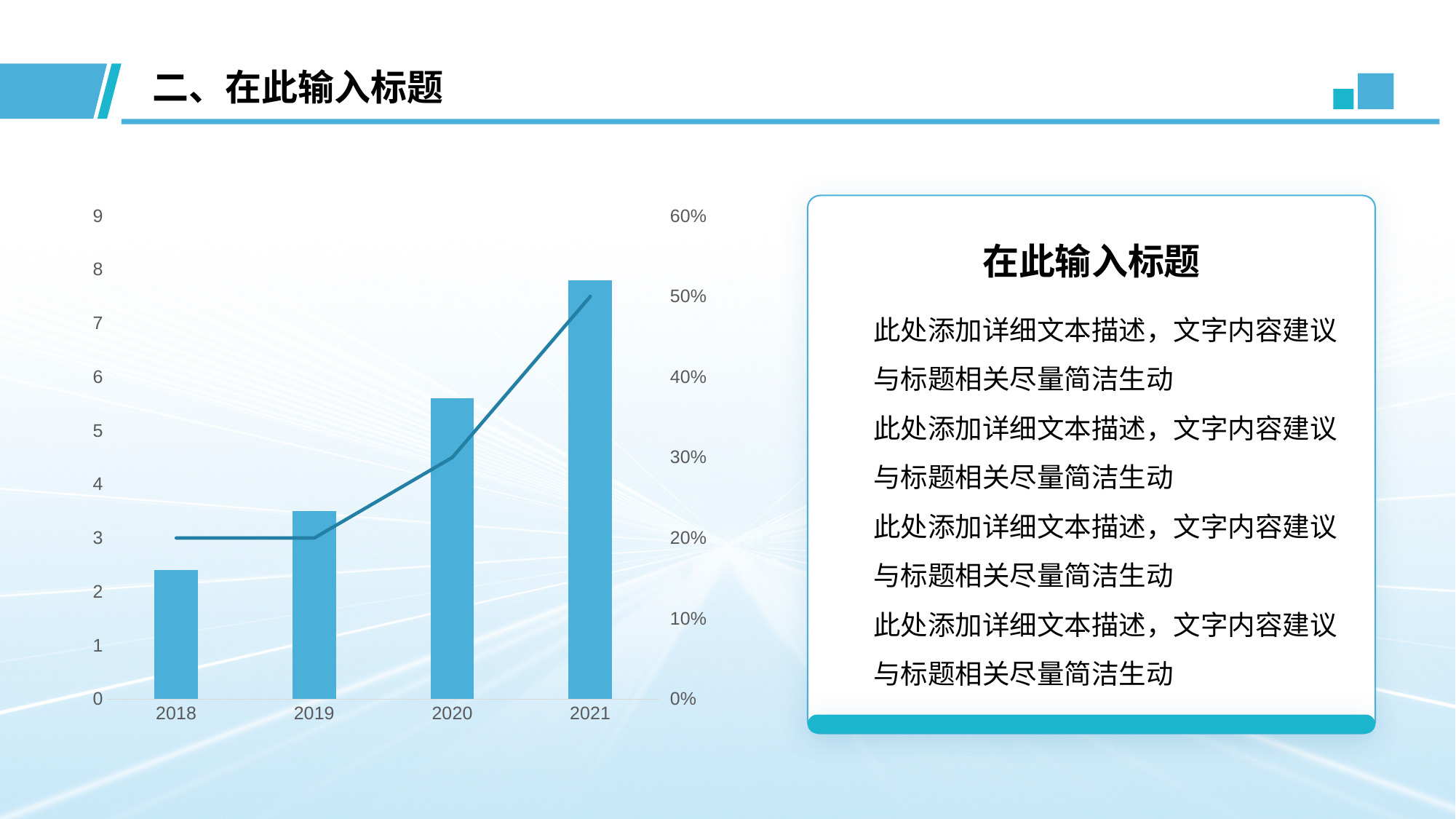

二、在此输入标题

### Chart

| Category | 销售 | 业绩 |
|---|---|---|
| 2018 | 2.4 | 0.2 |
| 2019 | 3.5 | 0.2 |
| 2020 | 5.6 | 0.3 |
| 2021 | 7.8 | 0.5 |
在此输入标题
此处添加详细文本描述，文字内容建议与标题相关尽量简洁生动
此处添加详细文本描述，文字内容建议与标题相关尽量简洁生动
此处添加详细文本描述，文字内容建议与标题相关尽量简洁生动
此处添加详细文本描述，文字内容建议与标题相关尽量简洁生动